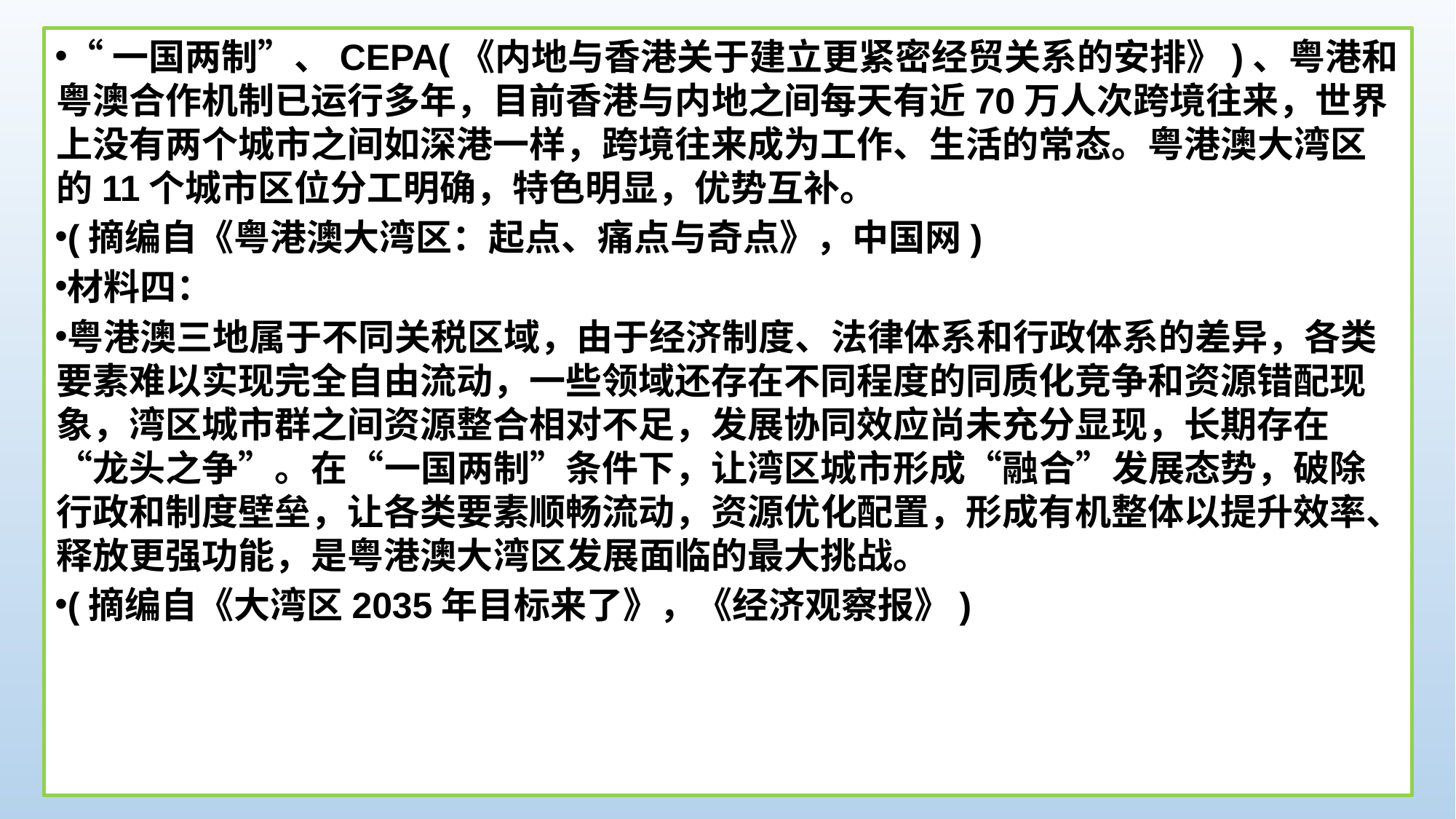

“一国两制”、CEPA(《内地与香港关于建立更紧密经贸关系的安排》)、粤港和粤澳合作机制已运行多年，目前香港与内地之间每天有近70万人次跨境往来，世界上没有两个城市之间如深港一样，跨境往来成为工作、生活的常态。粤港澳大湾区的11个城市区位分工明确，特色明显，优势互补。
(摘编自《粤港澳大湾区：起点、痛点与奇点》，中国网)
材料四：
粤港澳三地属于不同关税区域，由于经济制度、法律体系和行政体系的差异，各类要素难以实现完全自由流动，一些领域还存在不同程度的同质化竞争和资源错配现象，湾区城市群之间资源整合相对不足，发展协同效应尚未充分显现，长期存在“龙头之争”。在“一国两制”条件下，让湾区城市形成“融合”发展态势，破除行政和制度壁垒，让各类要素顺畅流动，资源优化配置，形成有机整体以提升效率、释放更强功能，是粤港澳大湾区发展面临的最大挑战。
(摘编自《大湾区2035年目标来了》，《经济观察报》)